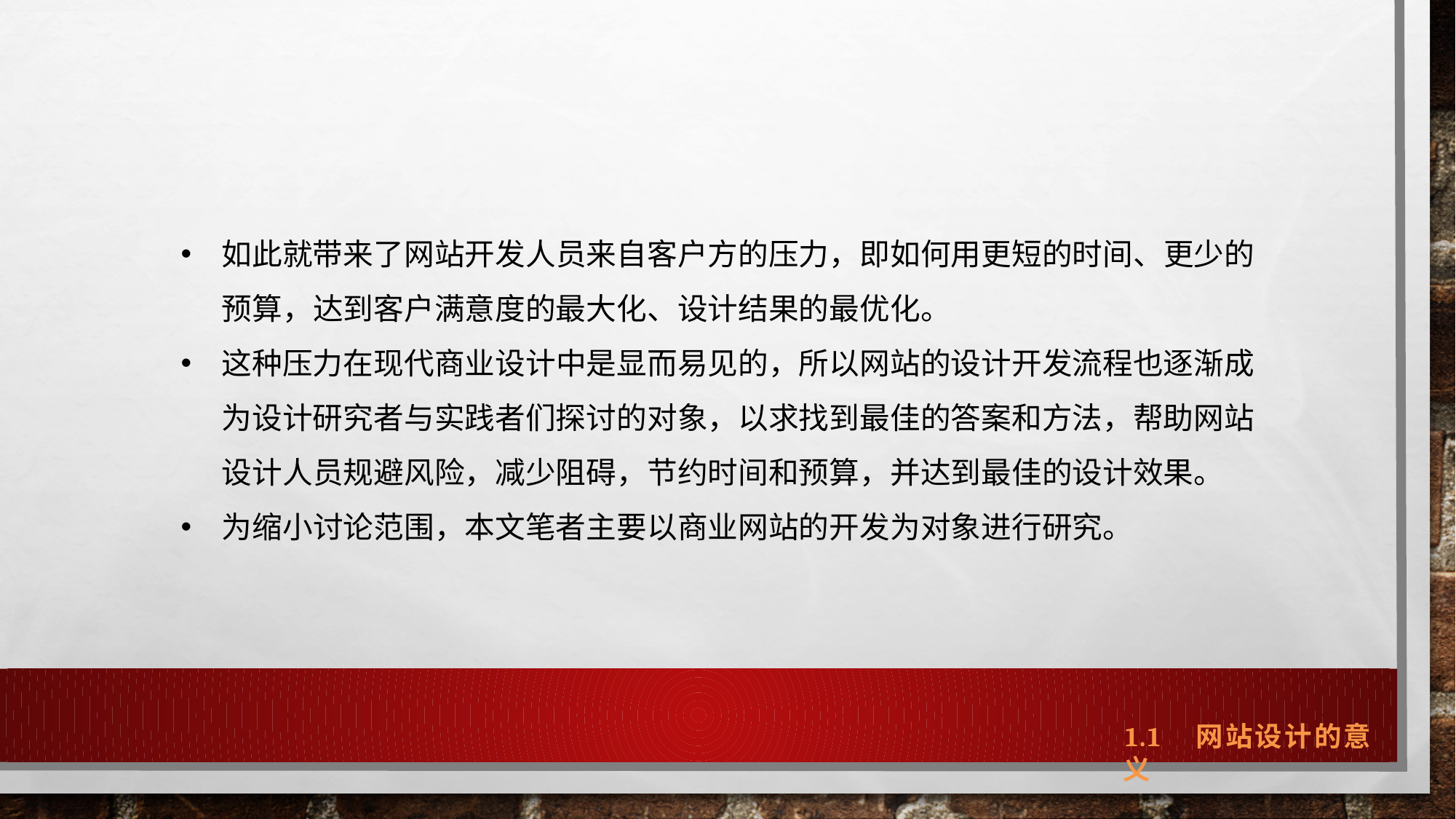

如此就带来了网站开发人员来自客户方的压力，即如何用更短的时间、更少的预算，达到客户满意度的最大化、设计结果的最优化。
这种压力在现代商业设计中是显而易见的，所以网站的设计开发流程也逐渐成为设计研究者与实践者们探讨的对象，以求找到最佳的答案和方法，帮助网站设计人员规避风险，减少阻碍，节约时间和预算，并达到最佳的设计效果。
为缩小讨论范围，本文笔者主要以商业网站的开发为对象进行研究。
1.1   网站设计的意义